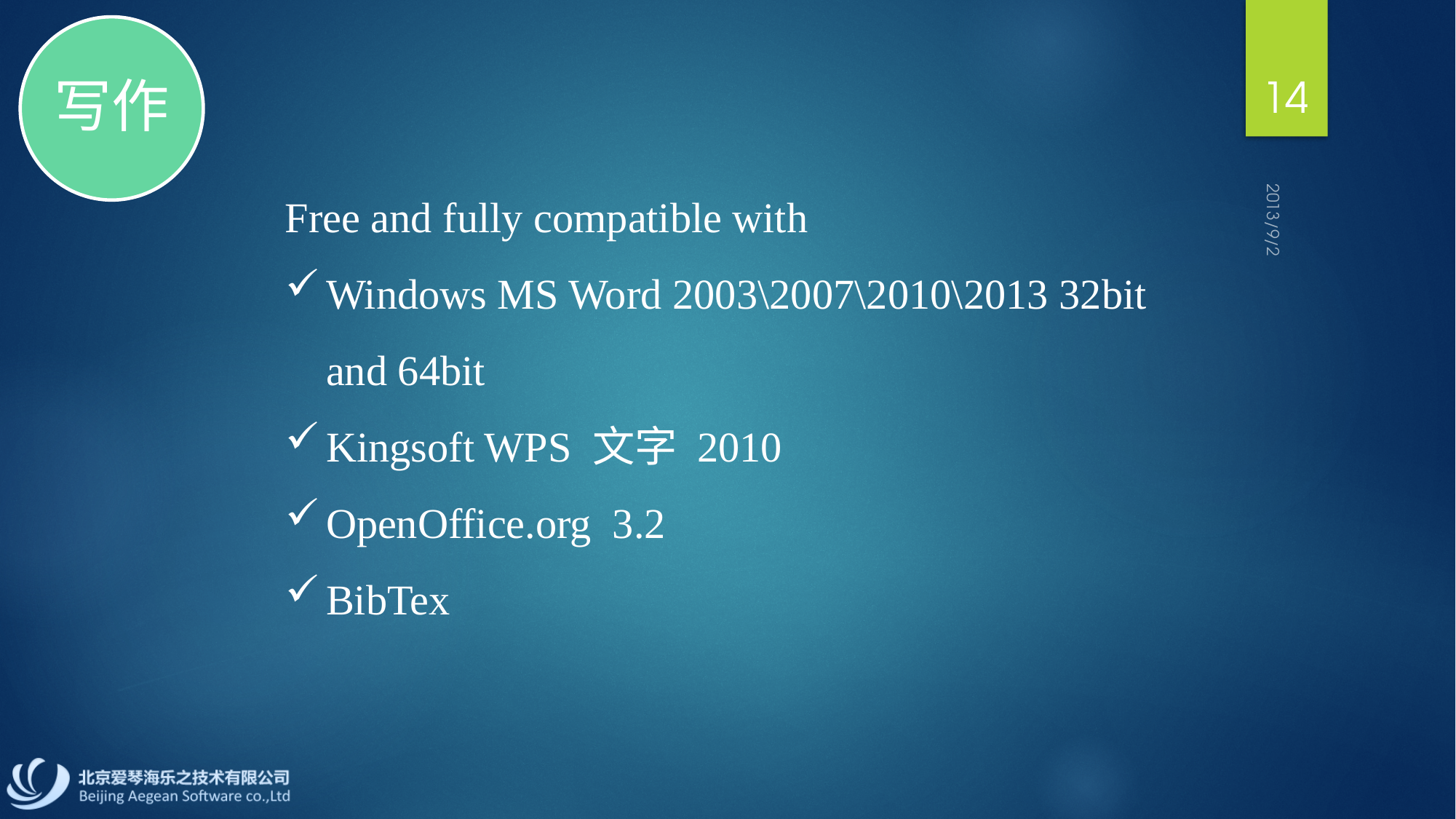

写作
14
Free and fully compatible with
Windows MS Word 2003\2007\2010\2013 32bit and 64bit
Kingsoft WPS 文字 2010
OpenOffice.org  3.2
BibTex
2013/9/2